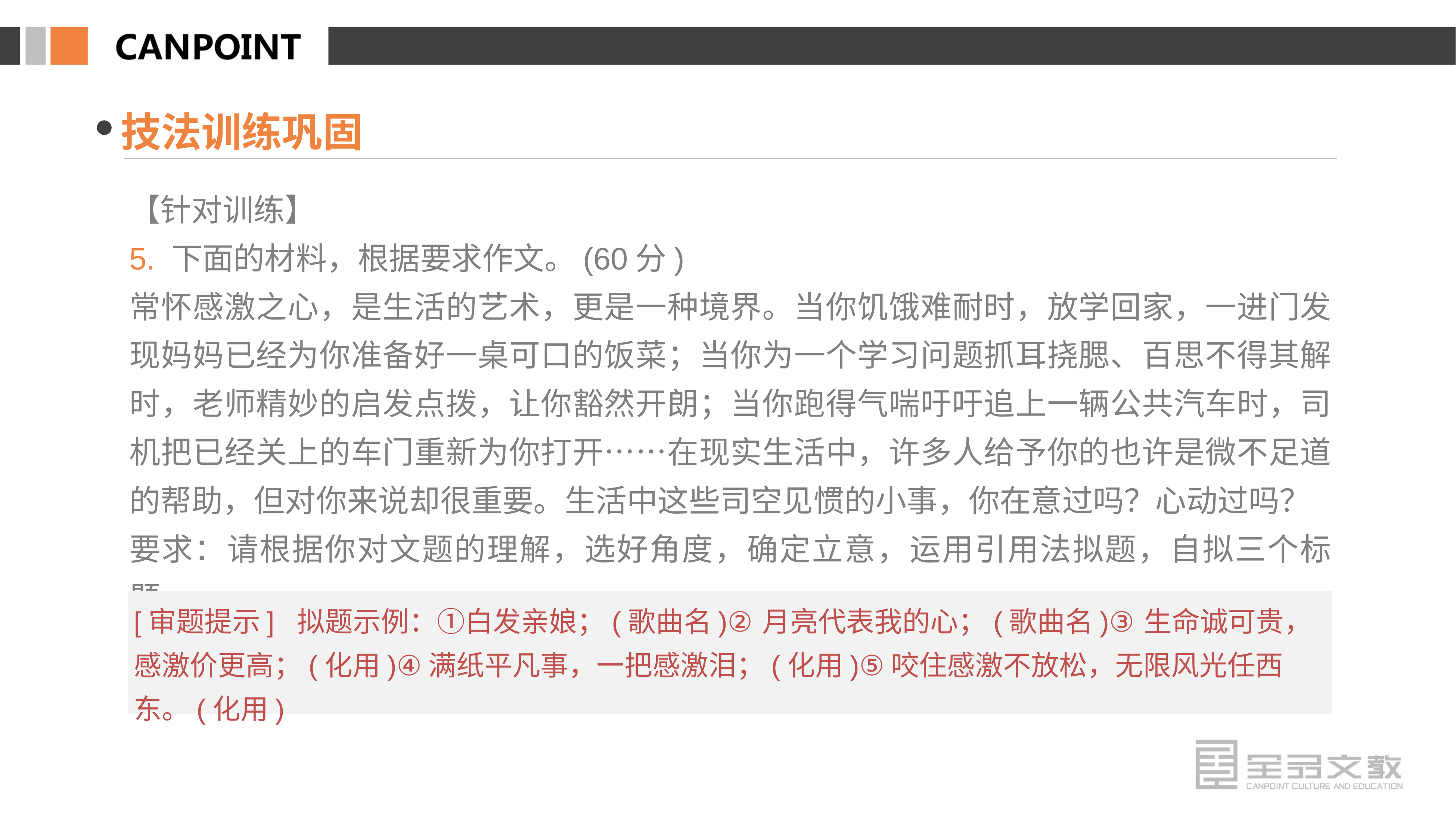

技法训练巩固

【针对训练】
5. 下面的材料，根据要求作文。(60分)
常怀感激之心，是生活的艺术，更是一种境界。当你饥饿难耐时，放学回家，一进门发现妈妈已经为你准备好一桌可口的饭菜；当你为一个学习问题抓耳挠腮、百思不得其解时，老师精妙的启发点拨，让你豁然开朗；当你跑得气喘吁吁追上一辆公共汽车时，司机把已经关上的车门重新为你打开……在现实生活中，许多人给予你的也许是微不足道的帮助，但对你来说却很重要。生活中这些司空见惯的小事，你在意过吗？心动过吗？
要求：请根据你对文题的理解，选好角度，确定立意，运用引用法拟题，自拟三个标题。
[审题提示]  拟题示例：①白发亲娘；(歌曲名)②月亮代表我的心；(歌曲名)③生命诚可贵，感激价更高；(化用)④满纸平凡事，一把感激泪；(化用)⑤咬住感激不放松，无限风光任西东。(化用)